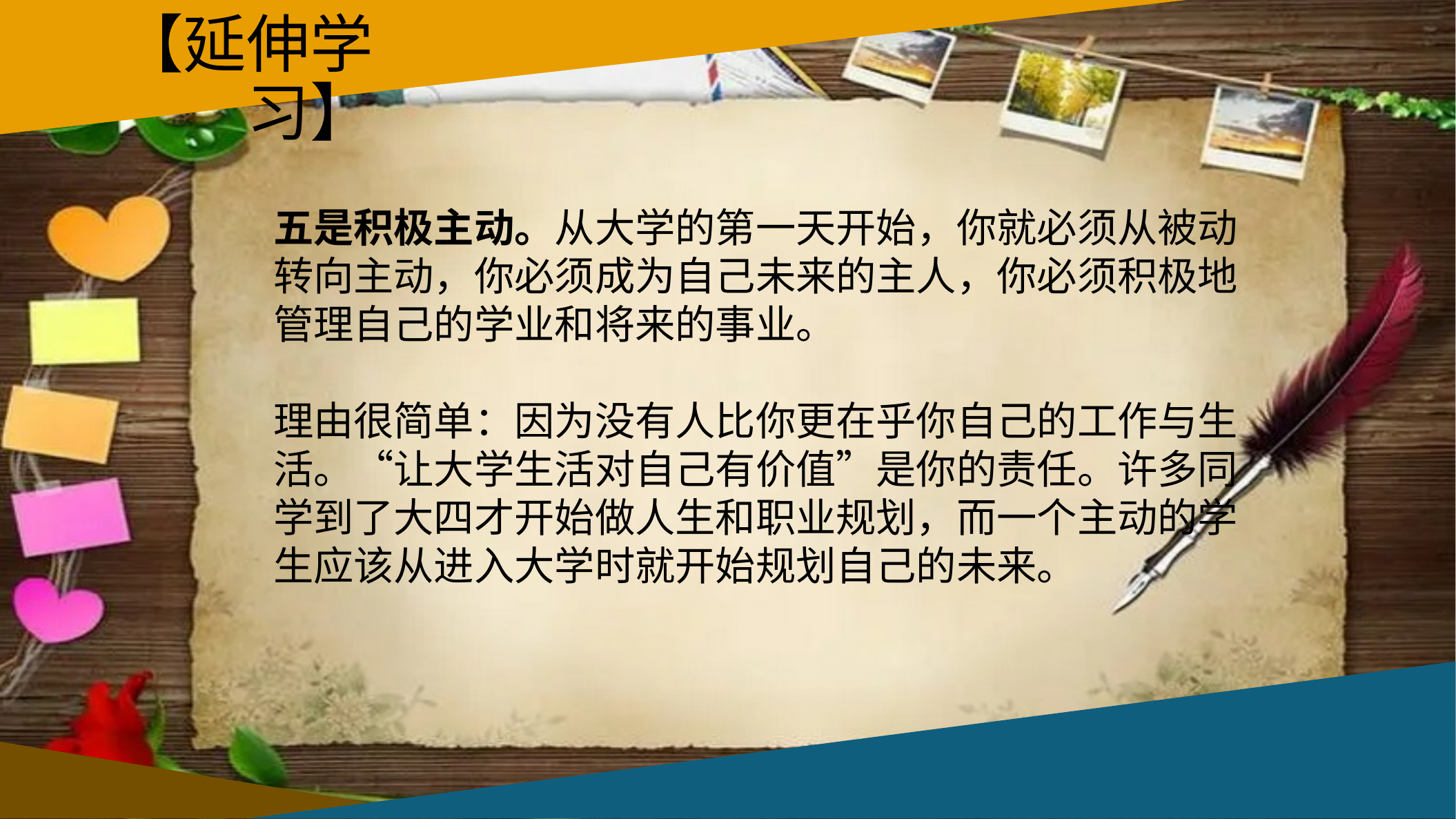

# 【延伸学习】
五是积极主动。从大学的第一天开始，你就必须从被动转向主动，你必须成为自己未来的主人，你必须积极地管理自己的学业和将来的事业。

理由很简单：因为没有人比你更在乎你自己的工作与生活。“让大学生活对自己有价值”是你的责任。许多同学到了大四才开始做人生和职业规划，而一个主动的学生应该从进入大学时就开始规划自己的未来。